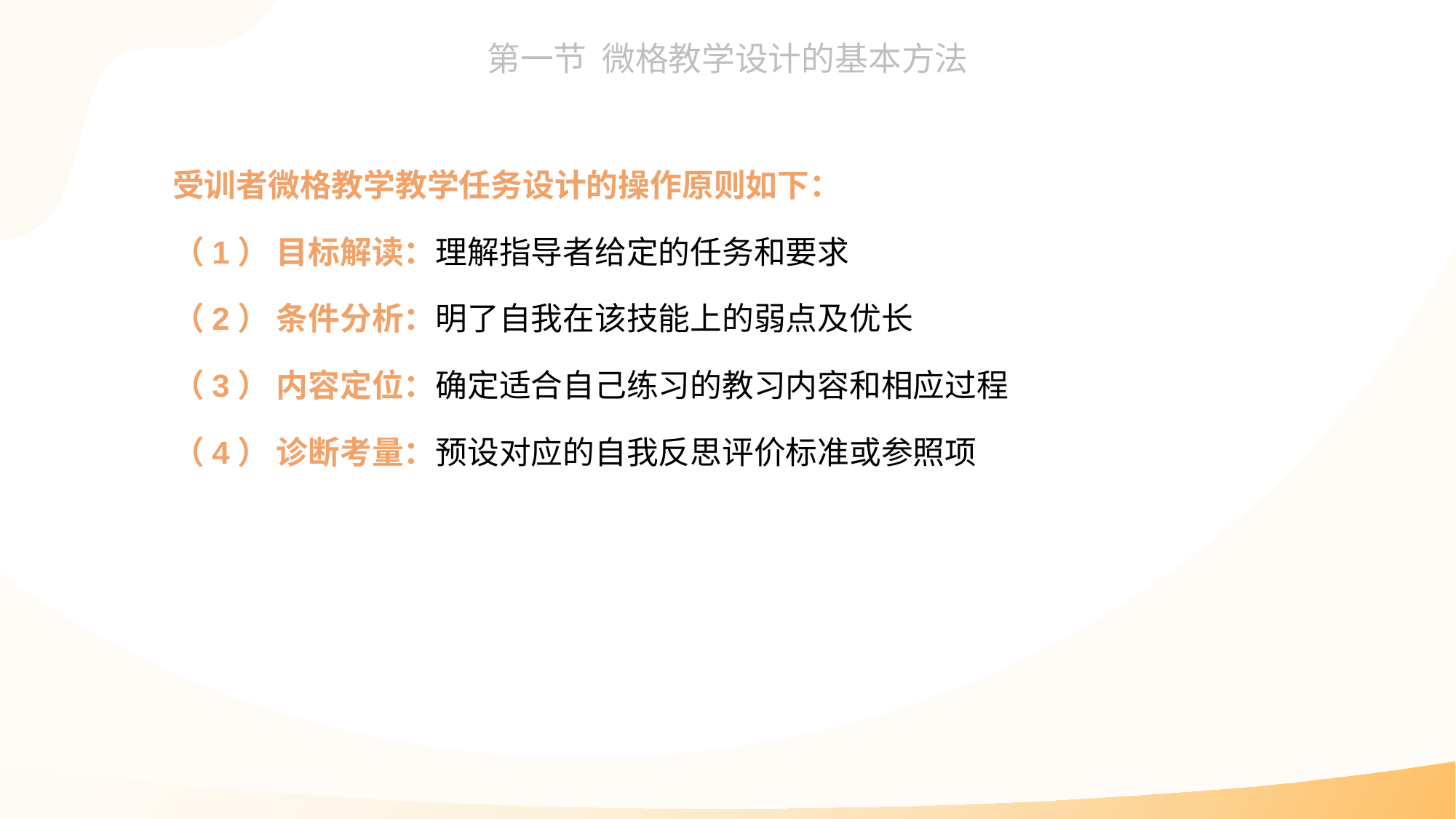

受训者微格教学教学任务设计的操作原则如下：
（1） 目标解读：理解指导者给定的任务和要求
（2） 条件分析：明了自我在该技能上的弱点及优长
（3） 内容定位：确定适合自己练习的教习内容和相应过程
（4） 诊断考量：预设对应的自我反思评价标准或参照项